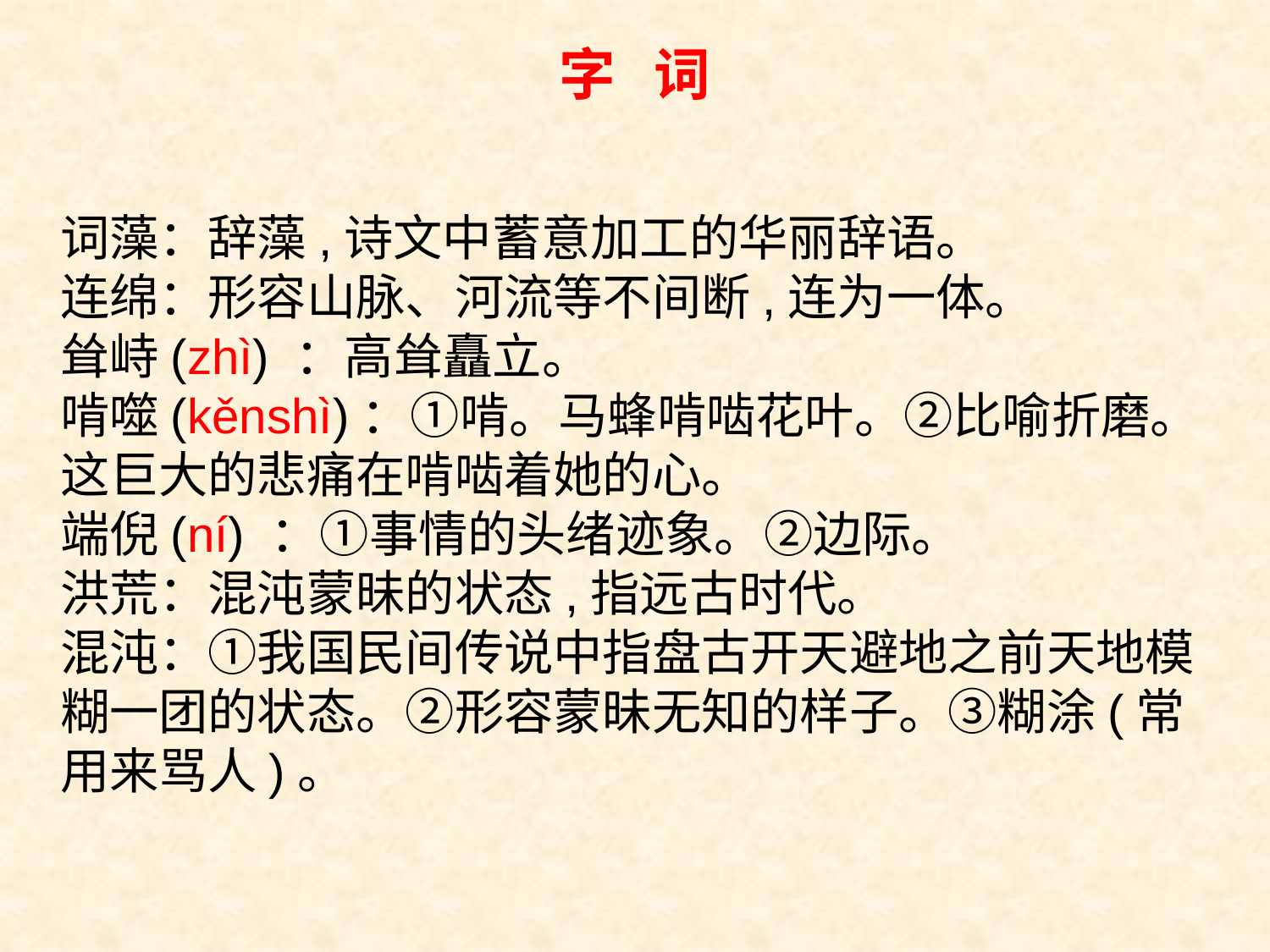

字   词
词藻：辞藻,诗文中蓄意加工的华丽辞语。
连绵：形容山脉、河流等不间断,连为一体。
耸峙(zhì) ：高耸矗立。
啃噬(kěnshì)：①啃。马蜂啃啮花叶。②比喻折磨。这巨大的悲痛在啃啮着她的心。
端倪(ní) ：①事情的头绪迹象。②边际。
洪荒：混沌蒙昧的状态,指远古时代。
混沌：①我国民间传说中指盘古开天避地之前天地模糊一团的状态。②形容蒙昧无知的样子。③糊涂(常用来骂人)。